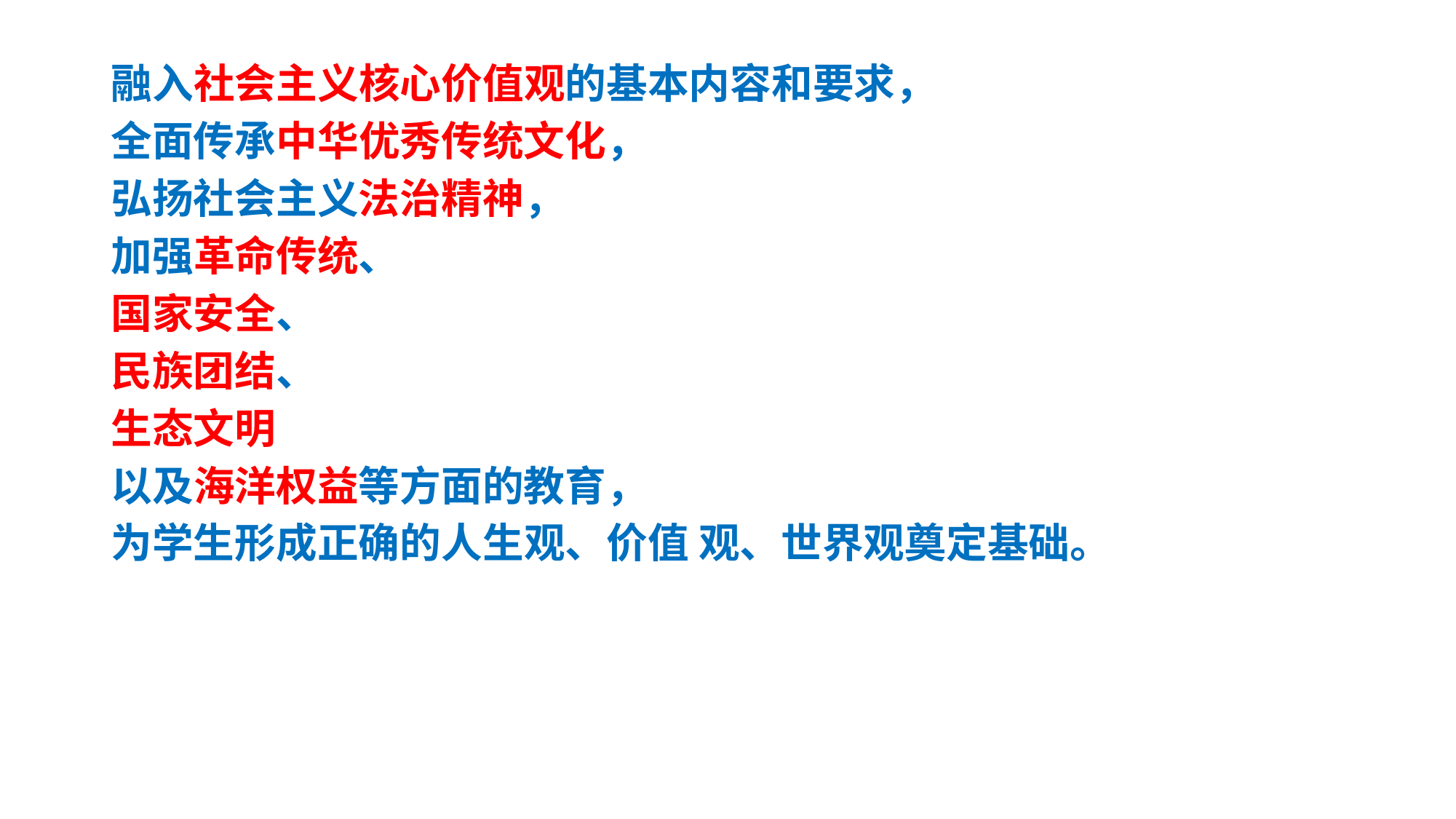

#
融入社会主义核心价值观的基本内容和要求，
全面传承中华优秀传统文化，
弘扬社会主义法治精神，
加强革命传统、
国家安全、
民族团结、
生态文明
以及海洋权益等方面的教育，
为学生形成正确的人生观、价值 观、世界观奠定基础。